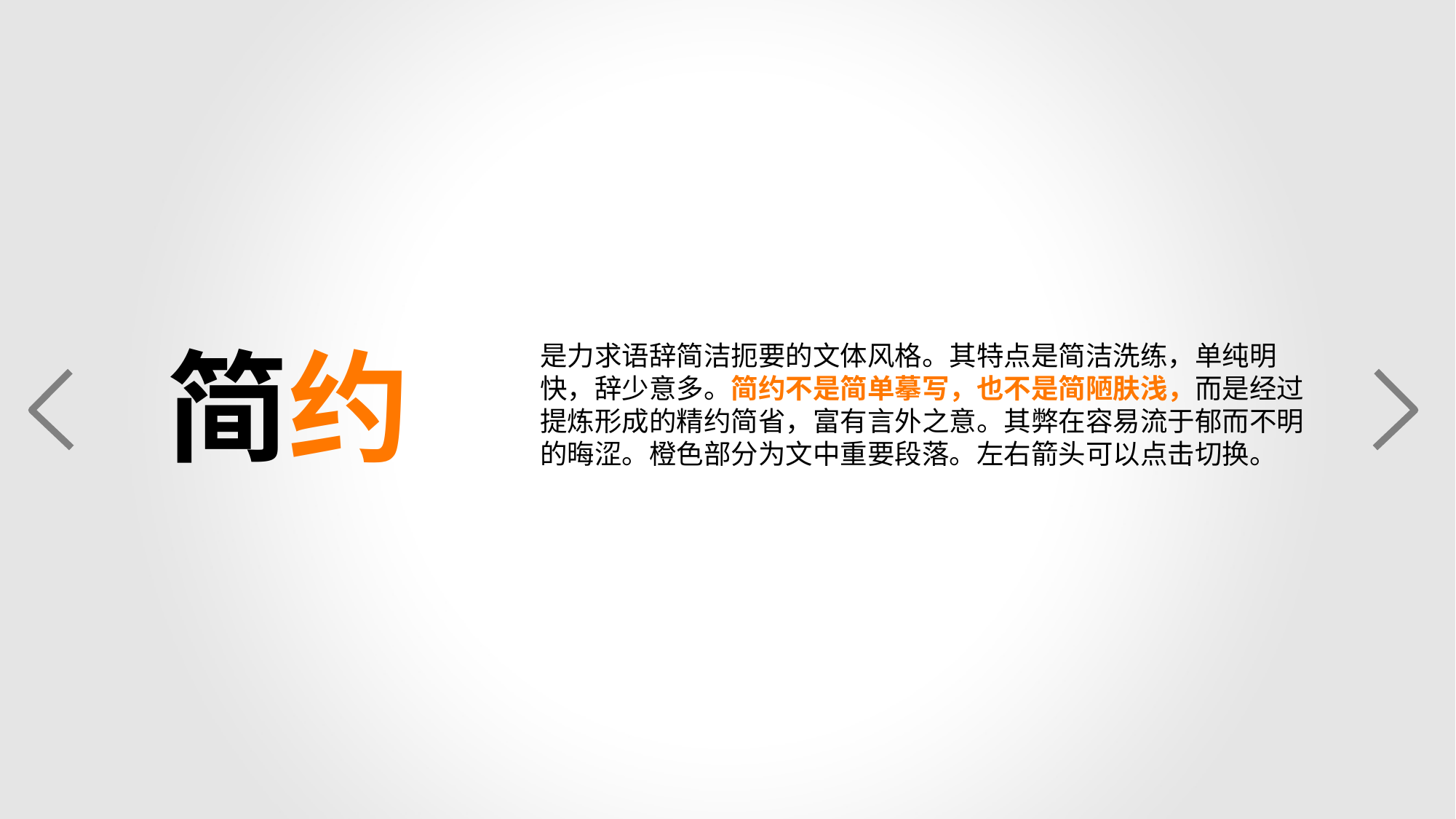

简约
是力求语辞简洁扼要的文体风格。其特点是简洁洗练，单纯明快，辞少意多。简约不是简单摹写，也不是简陋肤浅，而是经过提炼形成的精约简省，富有言外之意。其弊在容易流于郁而不明的晦涩。橙色部分为文中重要段落。左右箭头可以点击切换。